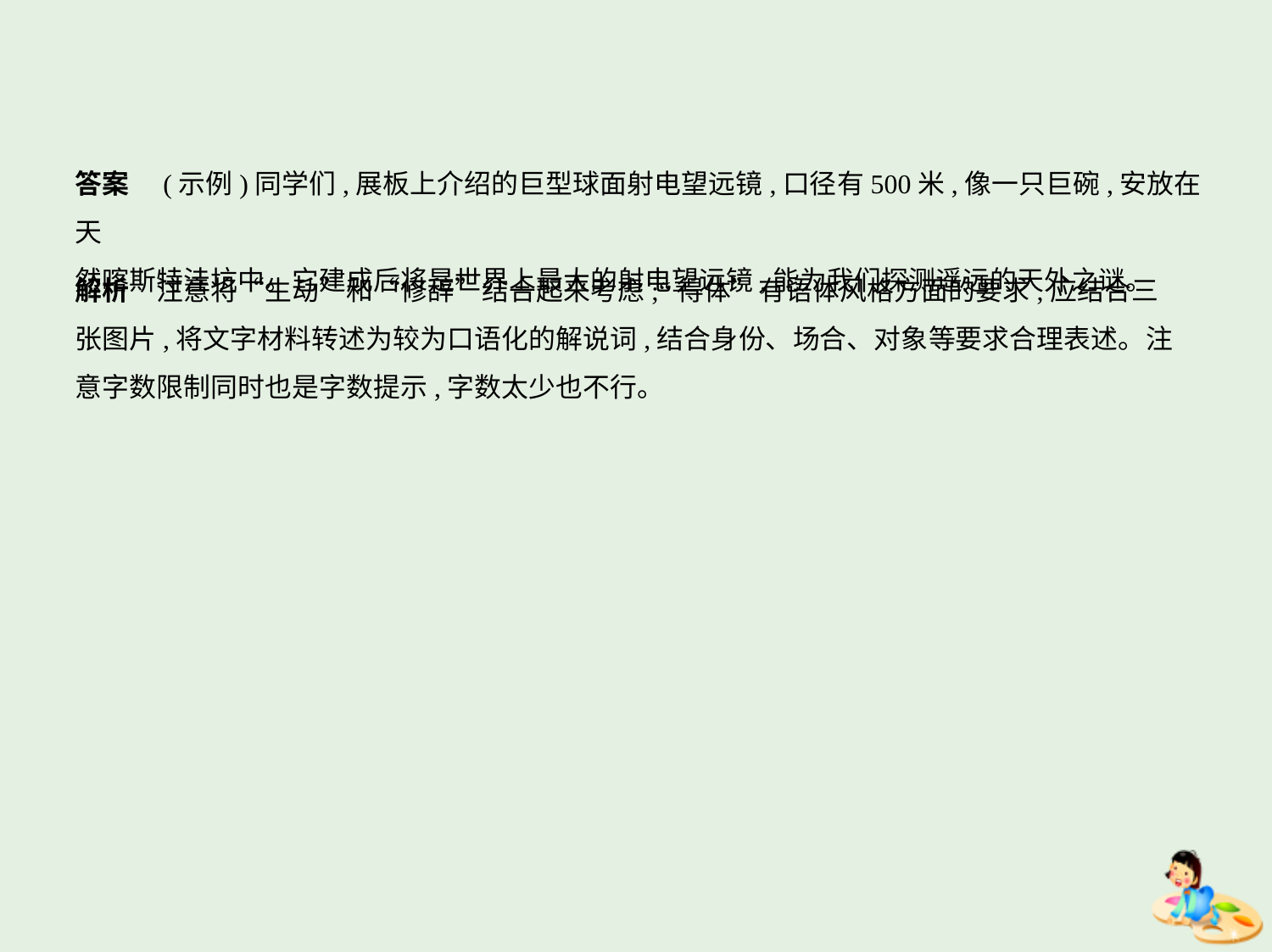

答案　(示例)同学们,展板上介绍的巨型球面射电望远镜,口径有500米,像一只巨碗,安放在天
然喀斯特洼坑中。它建成后将是世界上最大的射电望远镜,能为我们探测遥远的天外之谜。
解析　注意将“生动”和“修辞”结合起来考虑;“得体”有语体风格方面的要求,应结合三
张图片,将文字材料转述为较为口语化的解说词,结合身份、场合、对象等要求合理表述。注
意字数限制同时也是字数提示,字数太少也不行。